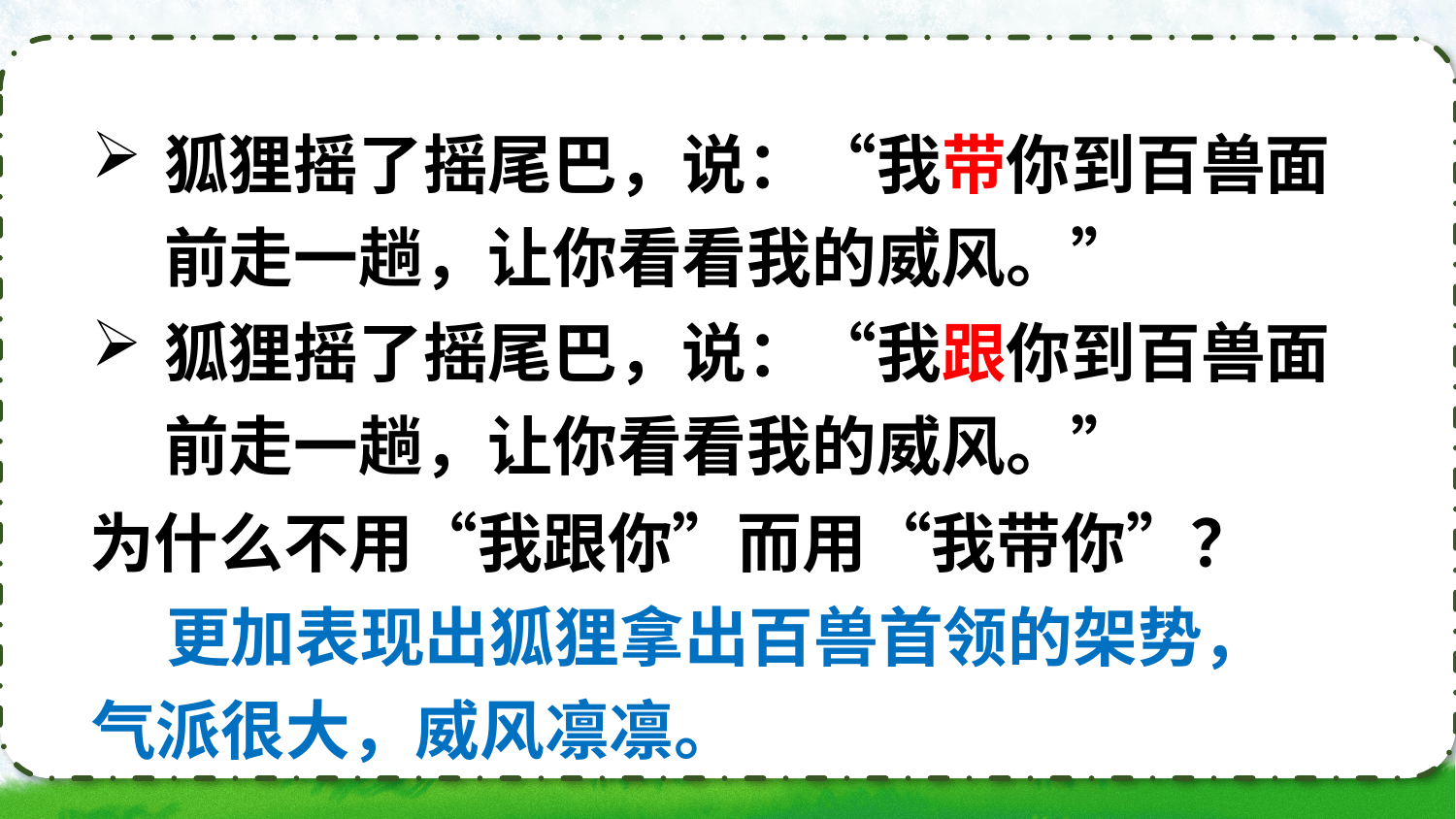

狐狸摇了摇尾巴，说：“我带你到百兽面前走一趟，让你看看我的威风。”
狐狸摇了摇尾巴，说：“我跟你到百兽面前走一趟，让你看看我的威风。”
为什么不用“我跟你”而用“我带你”？
    更加表现出狐狸拿出百兽首领的架势，气派很大，威风凛凛。